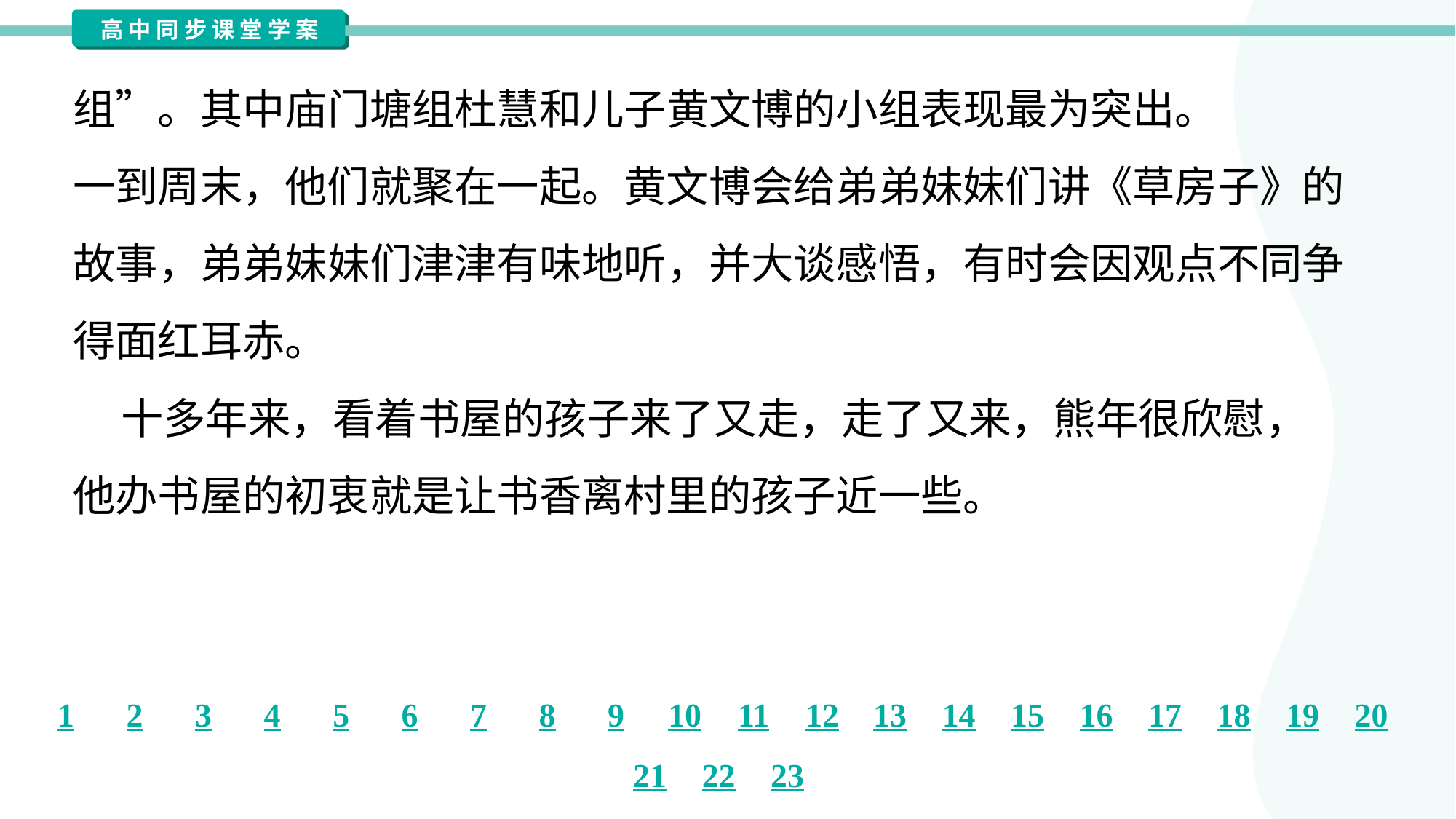

组”。其中庙门塘组杜慧和儿子黄文博的小组表现最为突出。
一到周末，他们就聚在一起。黄文博会给弟弟妹妹们讲《草房子》的
故事，弟弟妹妹们津津有味地听，并大谈感悟，有时会因观点不同争
得面红耳赤。
    十多年来，看着书屋的孩子来了又走，走了又来，熊年很欣慰，
他办书屋的初衷就是让书香离村里的孩子近一些。